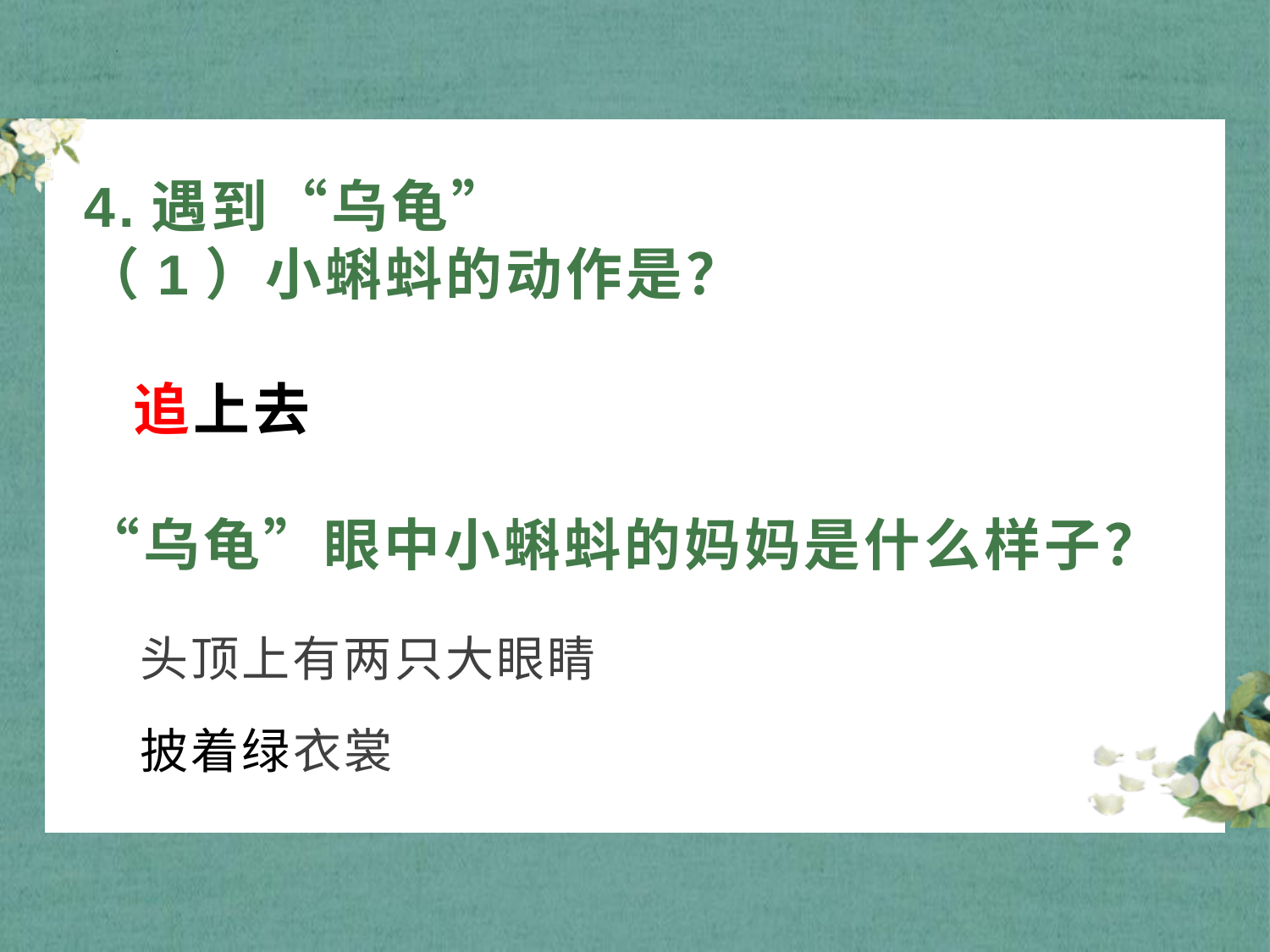

# 4.遇到“乌龟” （1）小蝌蚪的动作是？ 追上去 “乌龟”眼中小蝌蚪的妈妈是什么样子？
头顶上有两只大眼睛
披着绿衣裳